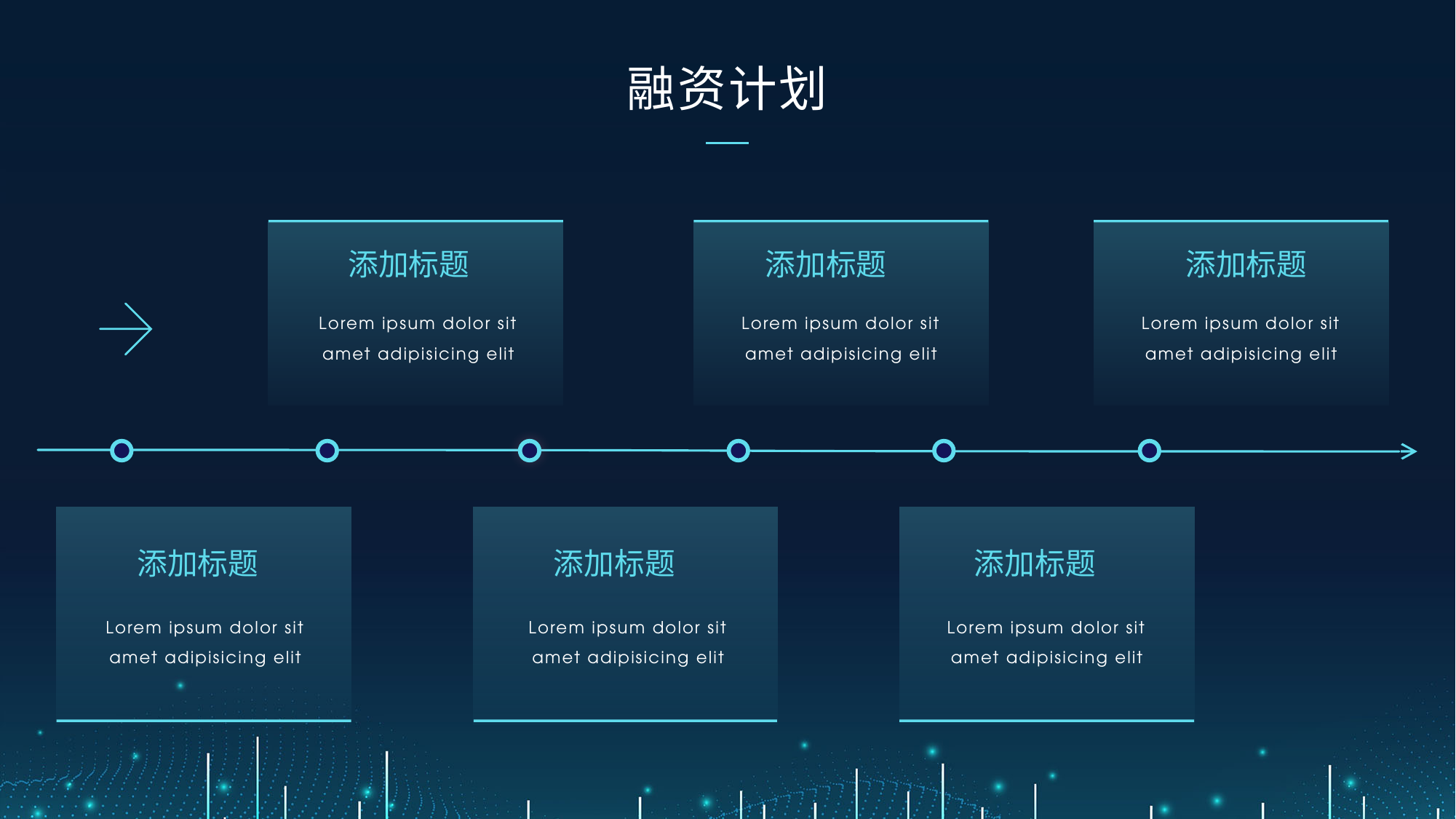

融资计划

添加标题
添加标题
添加标题
Lorem ipsum dolor sit amet adipisicing elit
Lorem ipsum dolor sit amet adipisicing elit
Lorem ipsum dolor sit amet adipisicing elit

添加标题
添加标题
添加标题

Lorem ipsum dolor sit amet adipisicing elit
Lorem ipsum dolor sit amet adipisicing elit
Lorem ipsum dolor sit amet adipisicing elit